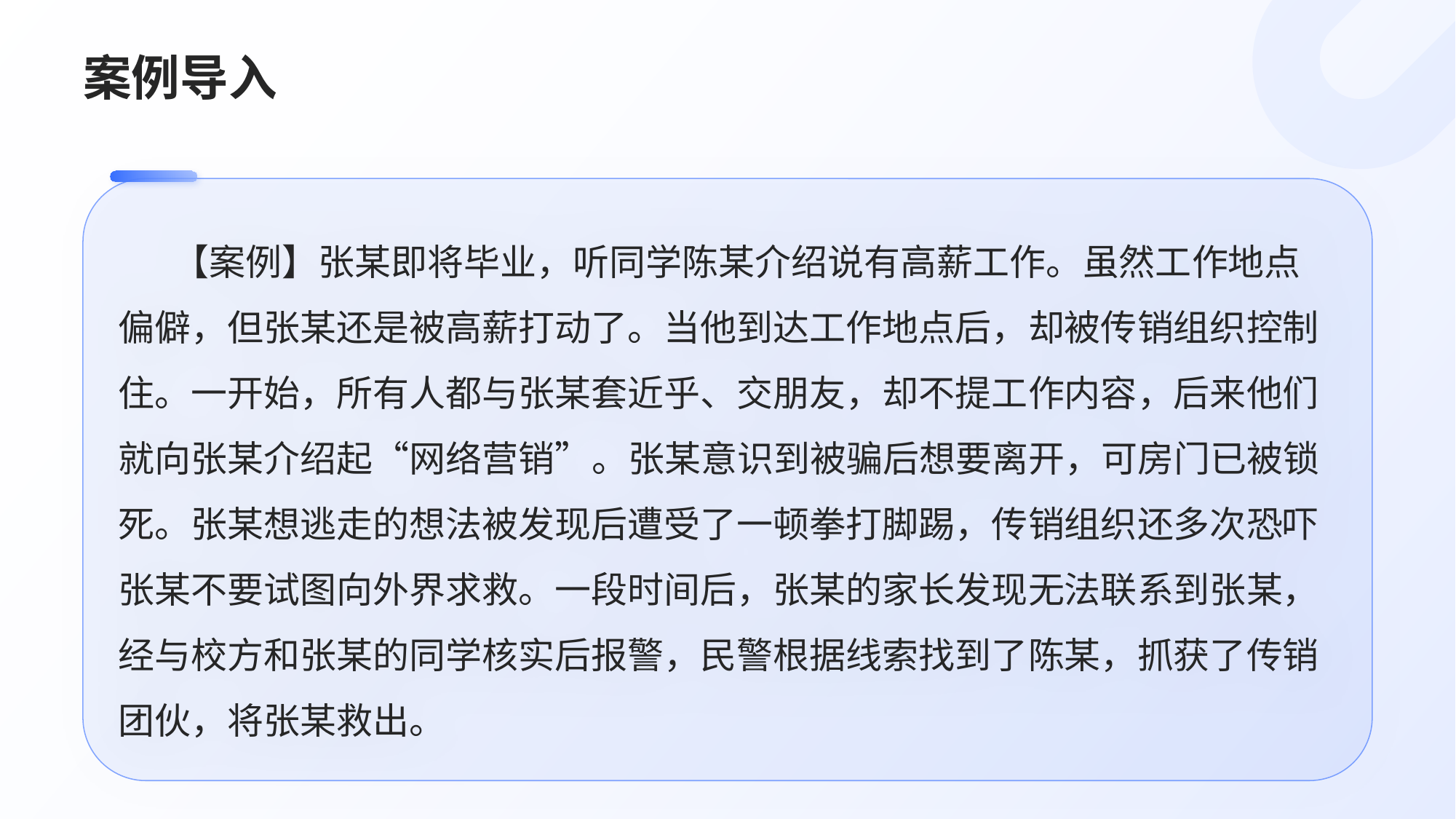

# 案例导入

【案例】张某即将毕业，听同学陈某介绍说有高薪工作。虽然工作地点偏僻，但张某还是被高薪打动了。当他到达工作地点后，却被传销组织控制住。一开始，所有人都与张某套近乎、交朋友，却不提工作内容，后来他们就向张某介绍起“网络营销”。张某意识到被骗后想要离开，可房门已被锁死。张某想逃走的想法被发现后遭受了一顿拳打脚踢，传销组织还多次恐吓张某不要试图向外界求救。一段时间后，张某的家长发现无法联系到张某，经与校方和张某的同学核实后报警，民警根据线索找到了陈某，抓获了传销团伙，将张某救出。